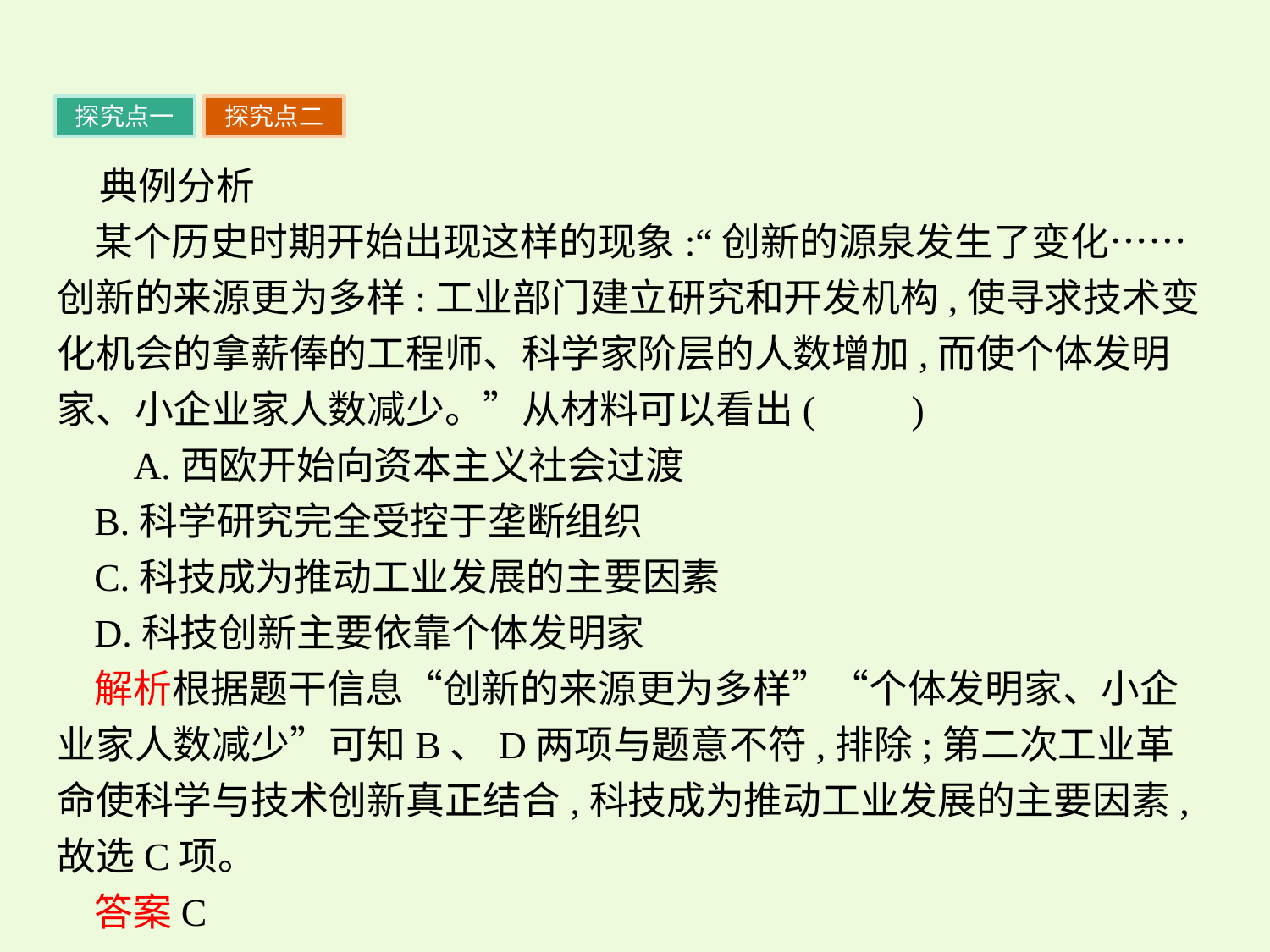

探究点一
探究点二
典例分析
某个历史时期开始出现这样的现象:“创新的源泉发生了变化……创新的来源更为多样:工业部门建立研究和开发机构,使寻求技术变化机会的拿薪俸的工程师、科学家阶层的人数增加,而使个体发明家、小企业家人数减少。”从材料可以看出(　　)
    A.西欧开始向资本主义社会过渡
B.科学研究完全受控于垄断组织
C.科技成为推动工业发展的主要因素
D.科技创新主要依靠个体发明家
解析根据题干信息“创新的来源更为多样”“个体发明家、小企业家人数减少”可知B、D两项与题意不符,排除;第二次工业革命使科学与技术创新真正结合,科技成为推动工业发展的主要因素,故选C项。
答案C